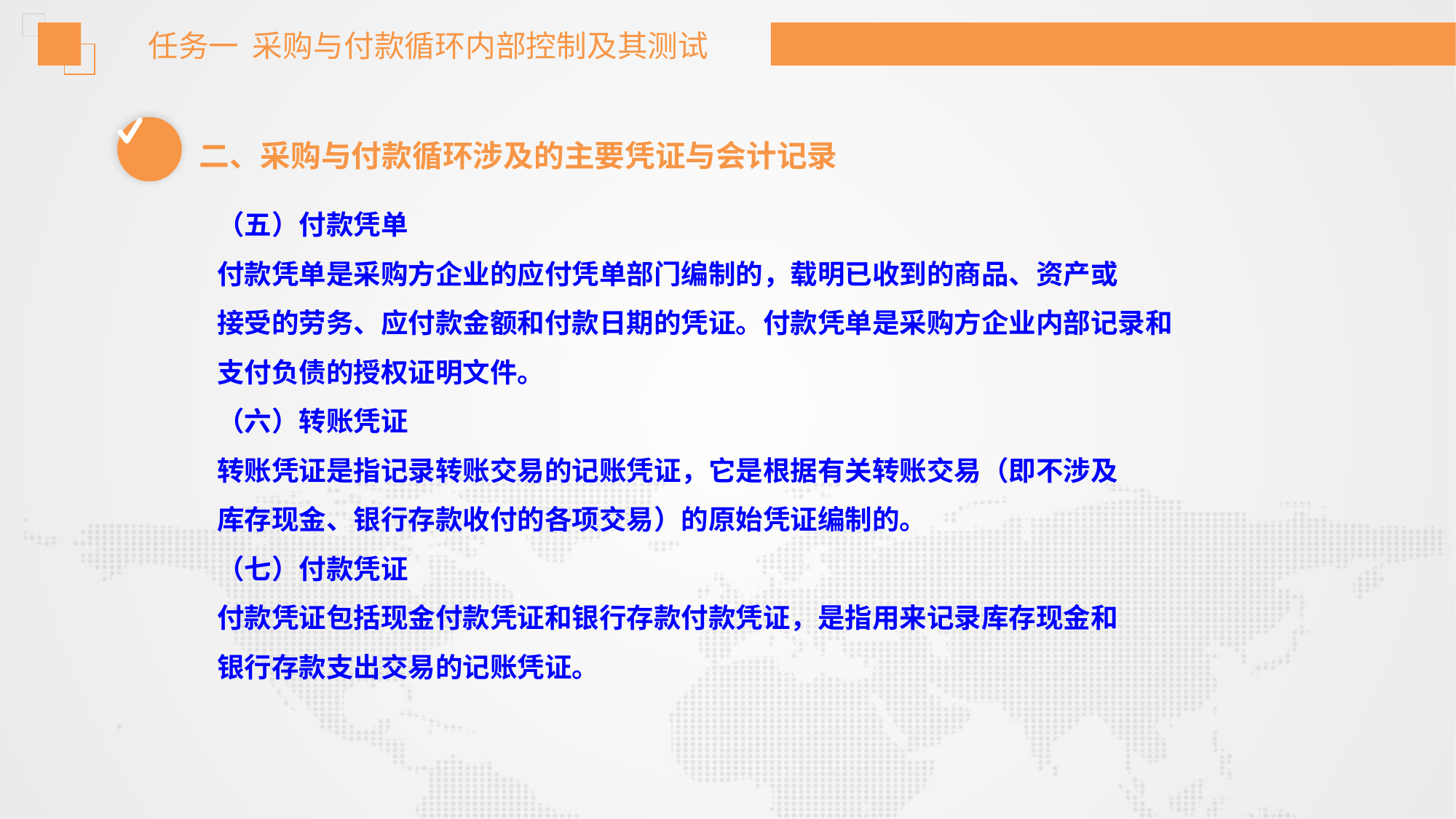

任务一  采购与付款循环内部控制及其测试

二、采购与付款循环涉及的主要凭证与会计记录
（五）付款凭单
付款凭单是采购方企业的应付凭单部门编制的，载明已收到的商品、资产或
接受的劳务、应付款金额和付款日期的凭证。付款凭单是采购方企业内部记录和
支付负债的授权证明文件。
（六）转账凭证
转账凭证是指记录转账交易的记账凭证，它是根据有关转账交易（即不涉及
库存现金、银行存款收付的各项交易）的原始凭证编制的。
（七）付款凭证
付款凭证包括现金付款凭证和银行存款付款凭证，是指用来记录库存现金和
银行存款支出交易的记账凭证。